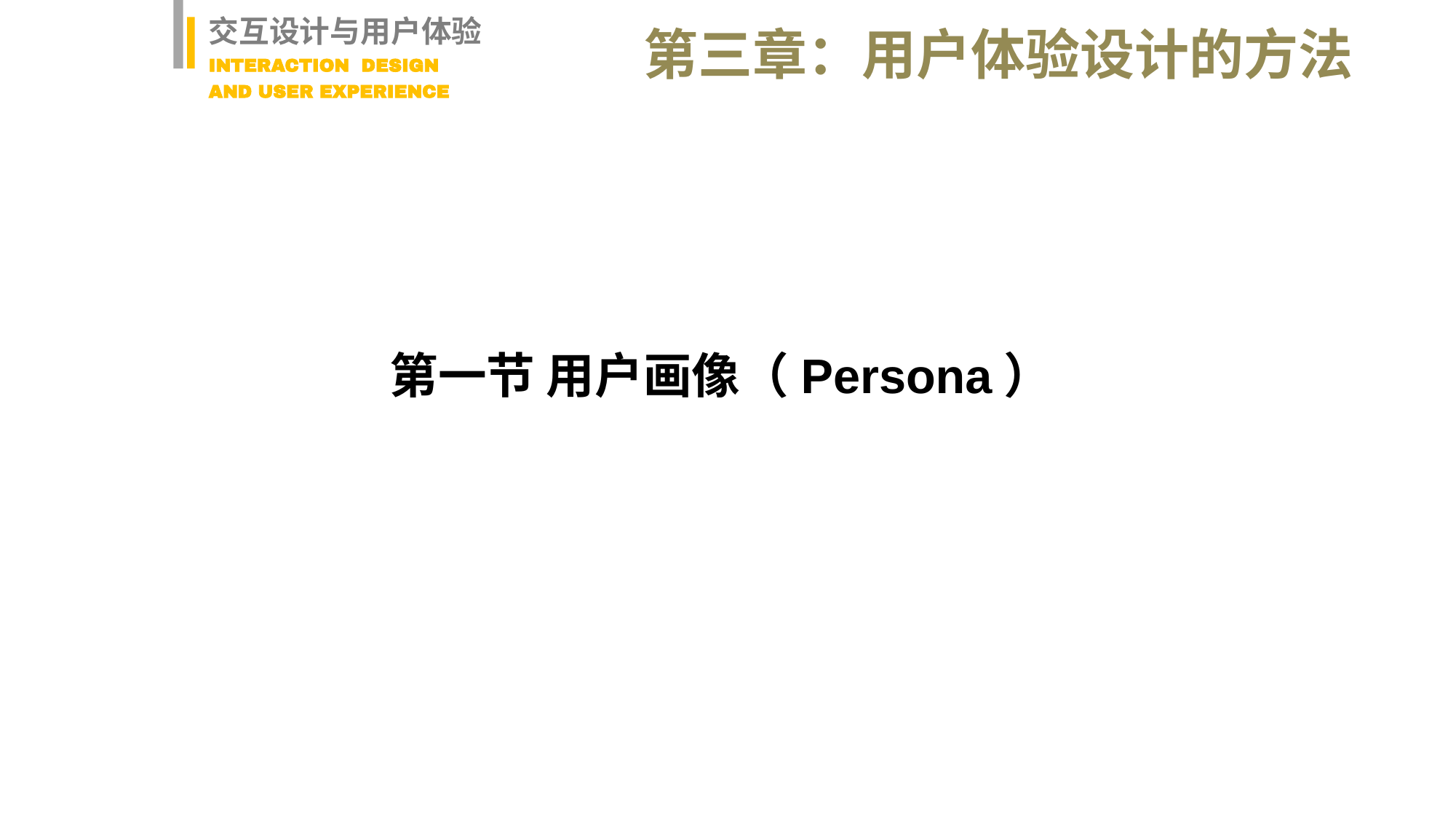

交互设计与用户体验
INTERACTION  DESIGN
AND USER EXPERIENCE
第三章：用户体验设计的方法

第一节 用户画像（Persona）